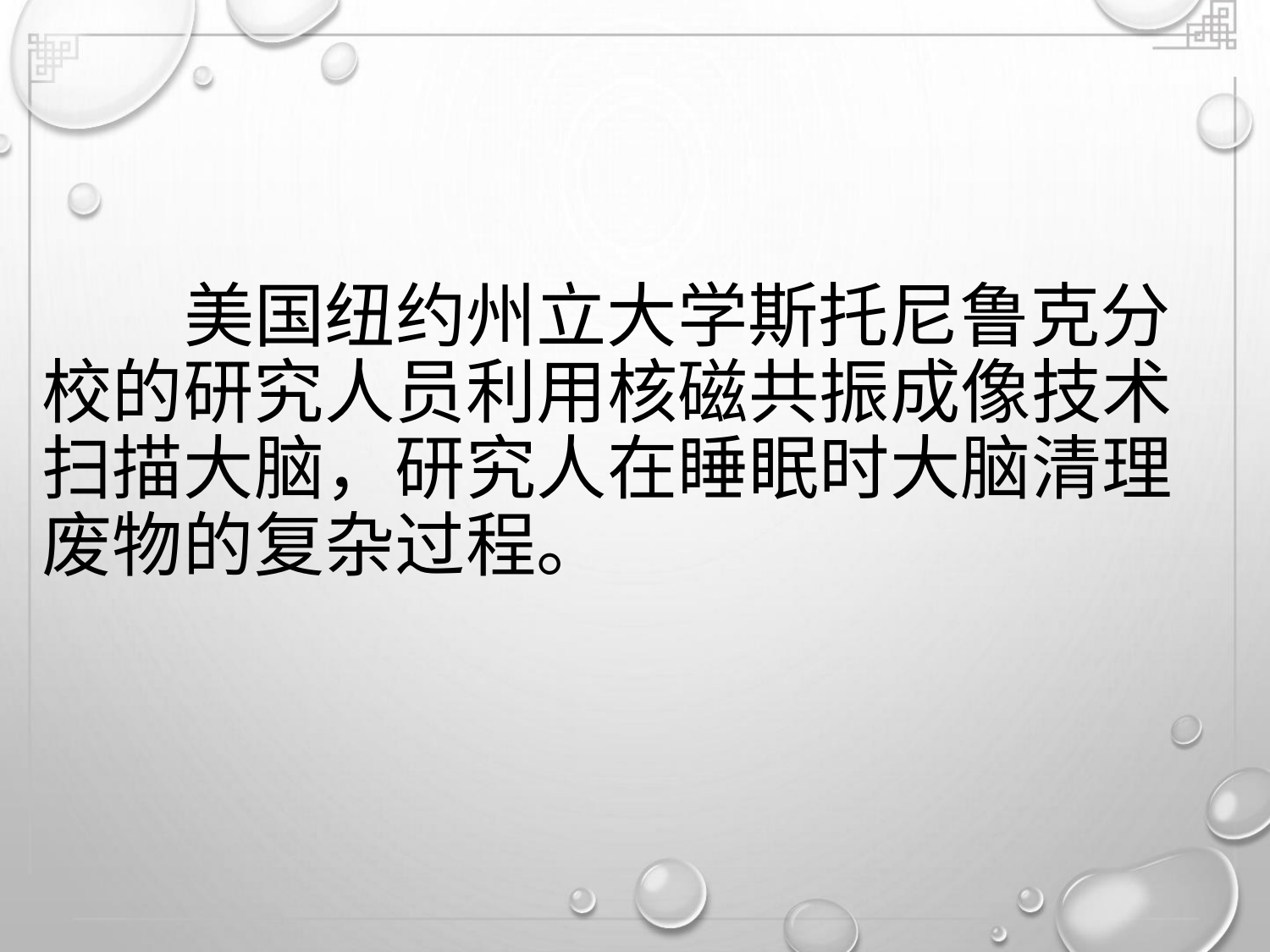

美国纽约州立大学斯托尼鲁克分
校的研究人员利用核磁共振成像技术
扫描大脑，研究人在睡眠时大脑清理
废物的复杂过程。